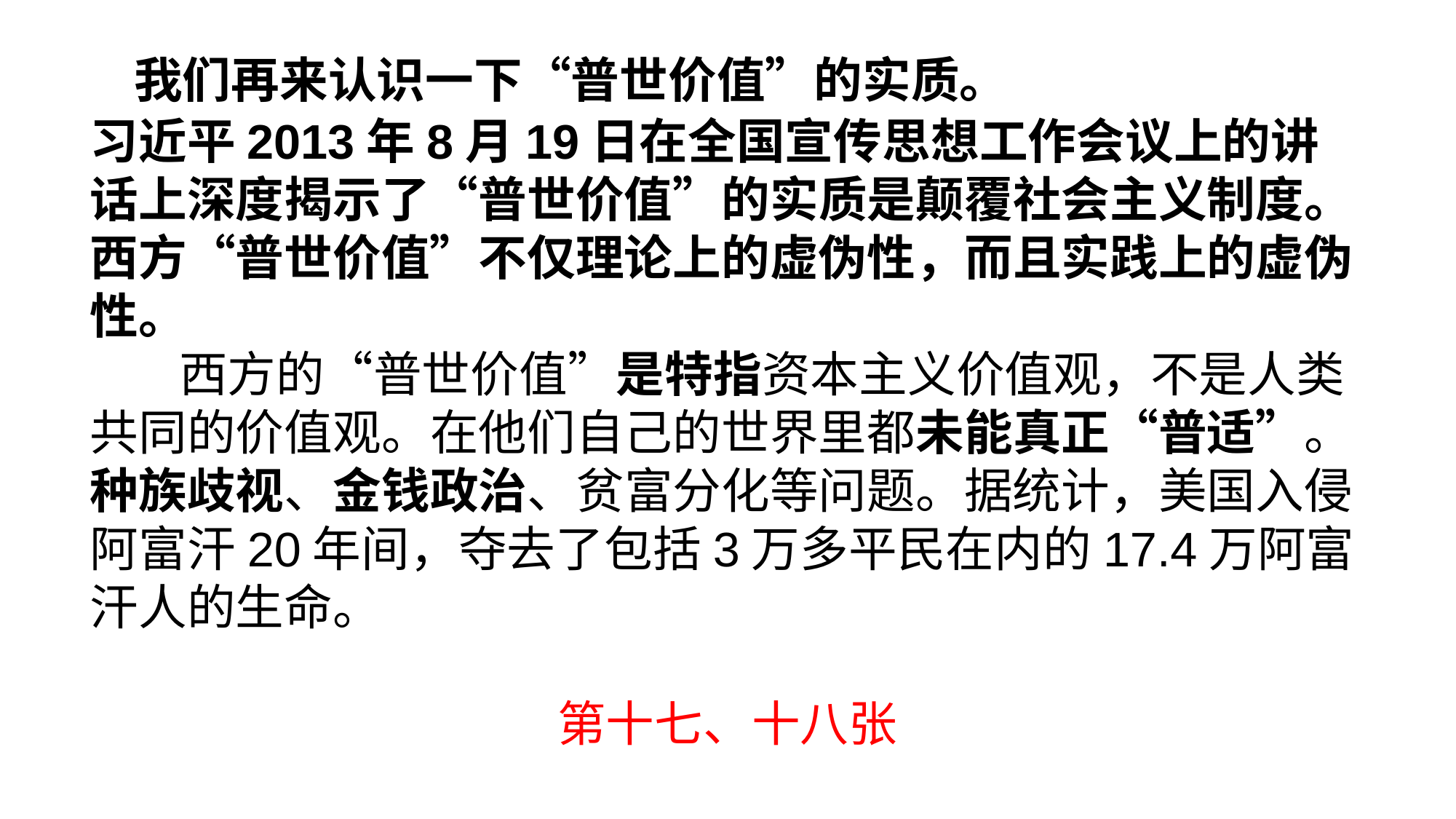

我们再来认识一下“普世价值”的实质。
习近平2013年8月19日在全国宣传思想工作会议上的讲话上深度揭示了“普世价值”的实质是颠覆社会主义制度。西方“普世价值”不仅理论上的虚伪性，而且实践上的虚伪性。
       西方的“普世价值”是特指资本主义价值观，不是人类共同的价值观。在他们自己的世界里都未能真正“普适”。种族歧视、金钱政治、贫富分化等问题。据统计，美国入侵阿富汗20年间，夺去了包括3万多平民在内的17.4万阿富汗人的生命。

第十七、十八张